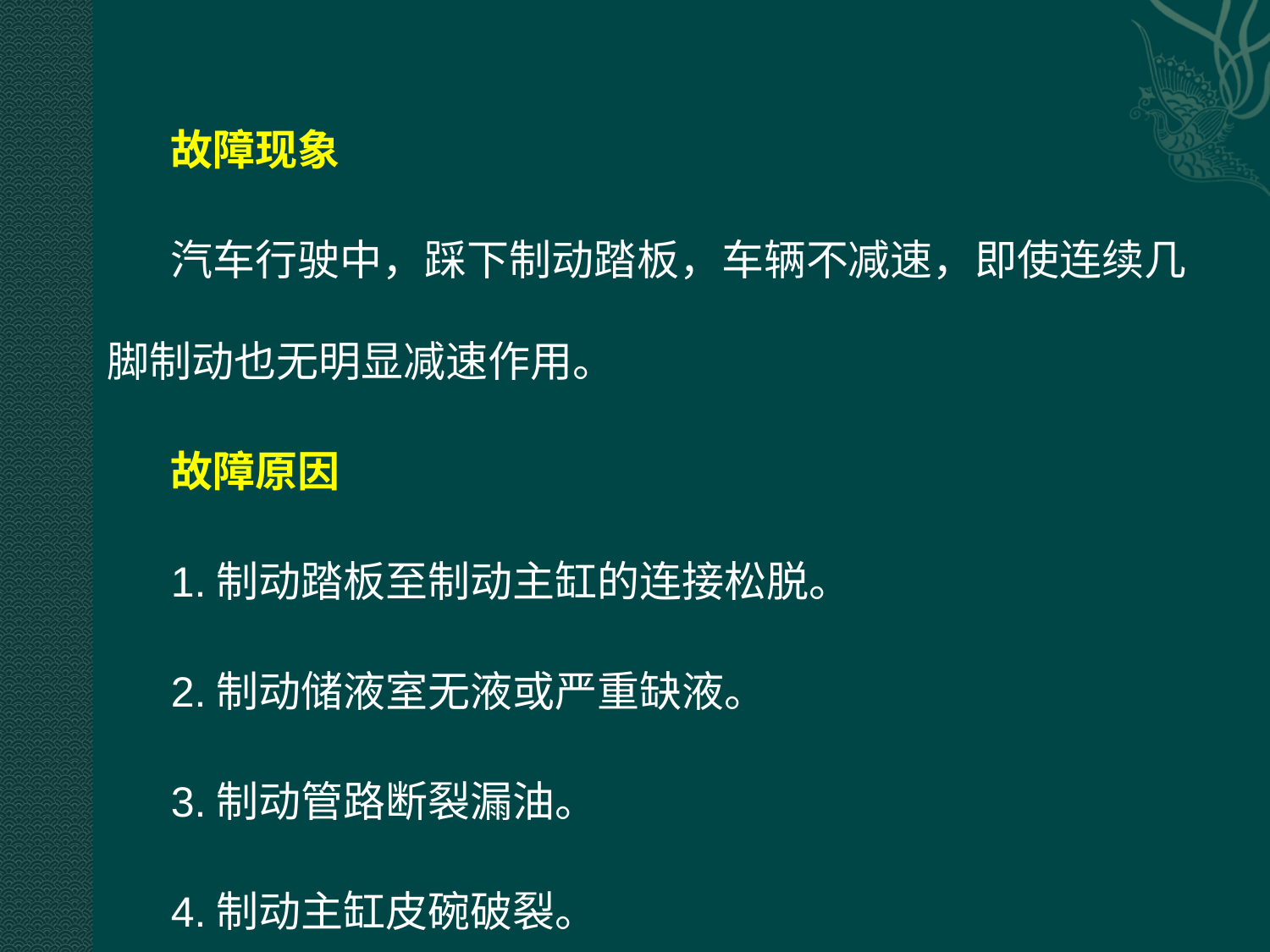

故障现象
汽车行驶中，踩下制动踏板，车辆不减速，即使连续几脚制动也无明显减速作用。
故障原因
1.制动踏板至制动主缸的连接松脱。
2.制动储液室无液或严重缺液。
3.制动管路断裂漏油。
4.制动主缸皮碗破裂。